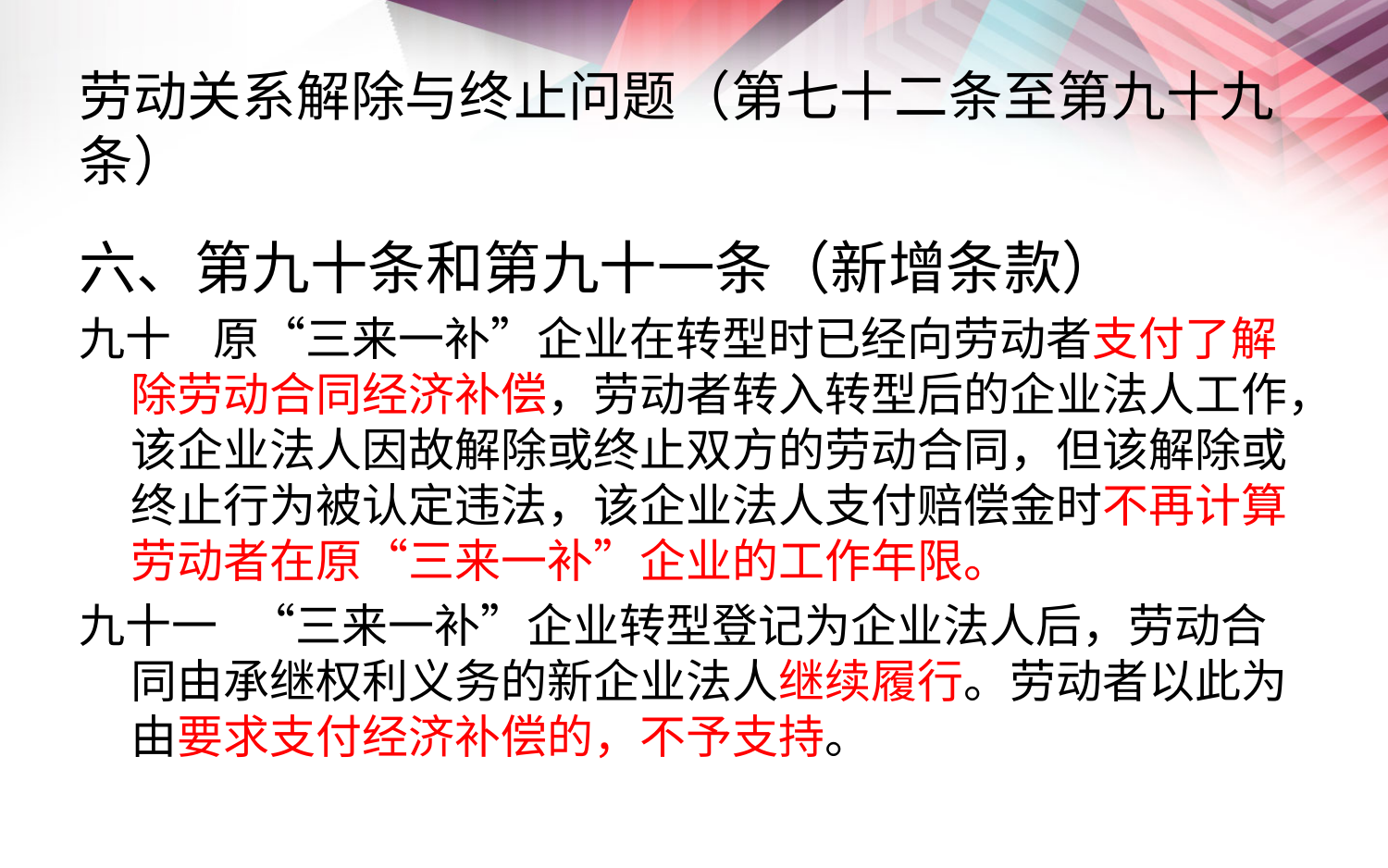

# 劳动关系解除与终止问题（第七十二条至第九十九条）
六、第九十条和第九十一条（新增条款）
九十    原“三来一补”企业在转型时已经向劳动者支付了解除劳动合同经济补偿，劳动者转入转型后的企业法人工作，该企业法人因故解除或终止双方的劳动合同，但该解除或终止行为被认定违法，该企业法人支付赔偿金时不再计算劳动者在原“三来一补”企业的工作年限。
九十一   “三来一补”企业转型登记为企业法人后，劳动合同由承继权利义务的新企业法人继续履行。劳动者以此为由要求支付经济补偿的，不予支持。